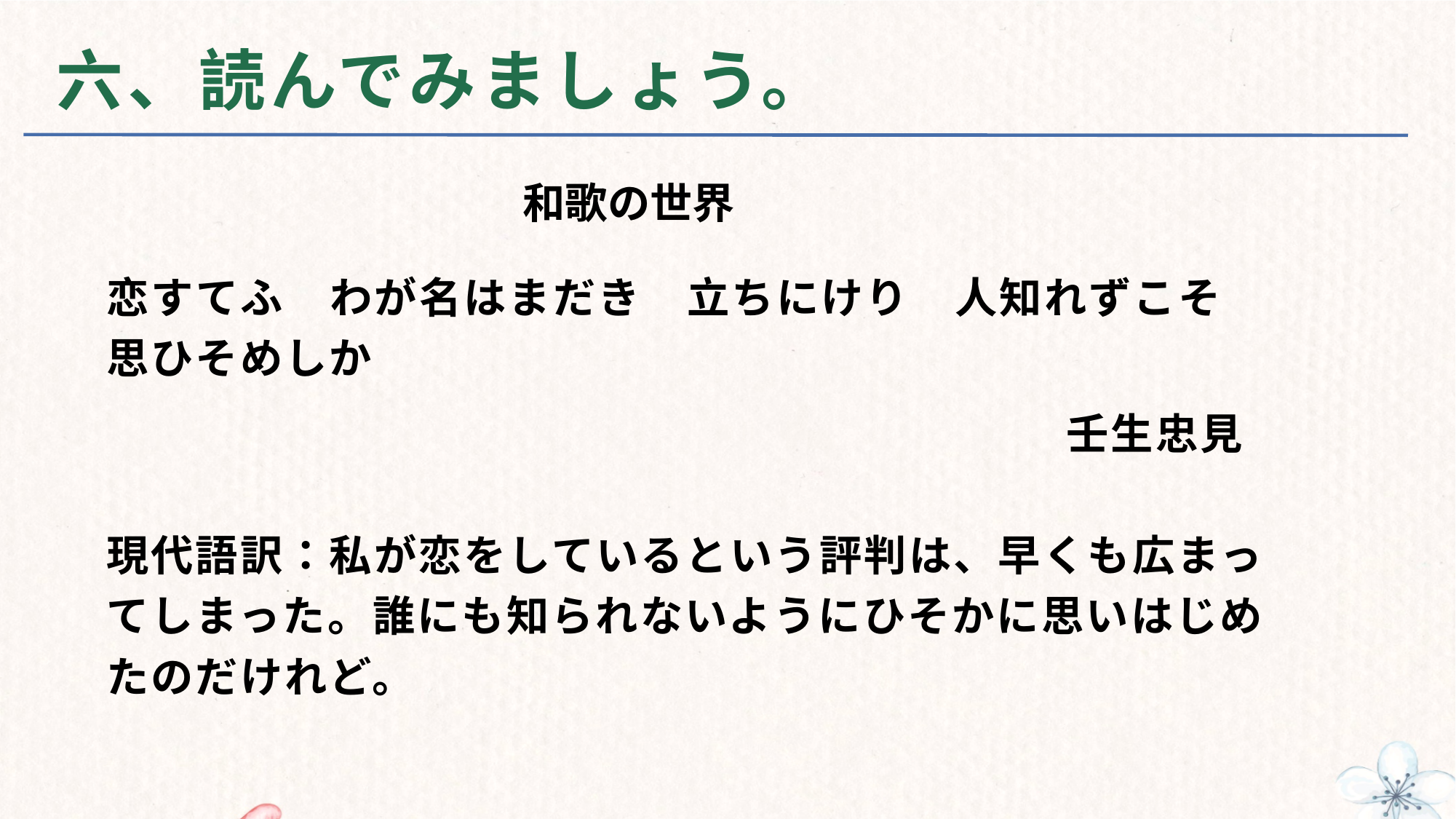

# 六、読んでみましょう。
和歌の世界
恋すてふ　わが名はまだき　立ちにけり　人知れずこそ　思ひそめしか
 　　　　　　　　　　　　　　　　　　　　　壬生忠見

現代語訳：私が恋をしているという評判は、早くも広まってしまった。誰にも知られないようにひそかに思いはじめたのだけれど。